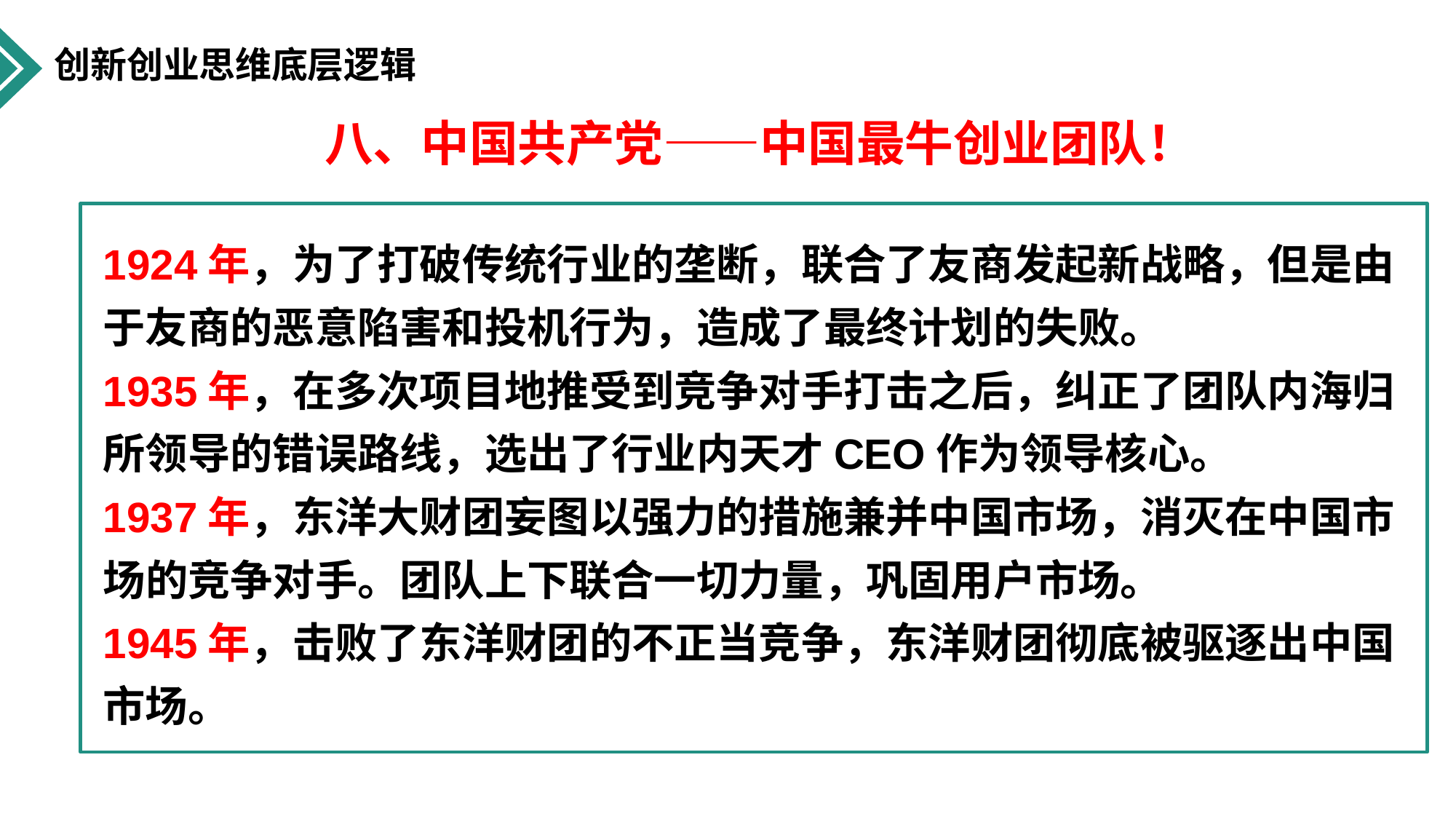

创新创业思维底层逻辑
八、中国共产党——中国最牛创业团队！
1924年，为了打破传统行业的垄断，联合了友商发起新战略，但是由于友商的恶意陷害和投机行为，造成了最终计划的失败。
1935年，在多次项目地推受到竞争对手打击之后，纠正了团队内海归所领导的错误路线，选出了行业内天才CEO作为领导核心。
1937年，东洋大财团妄图以强力的措施兼并中国市场，消灭在中国市场的竞争对手。团队上下联合一切力量，巩固用户市场。
1945年，击败了东洋财团的不正当竞争，东洋财团彻底被驱逐出中国市场。